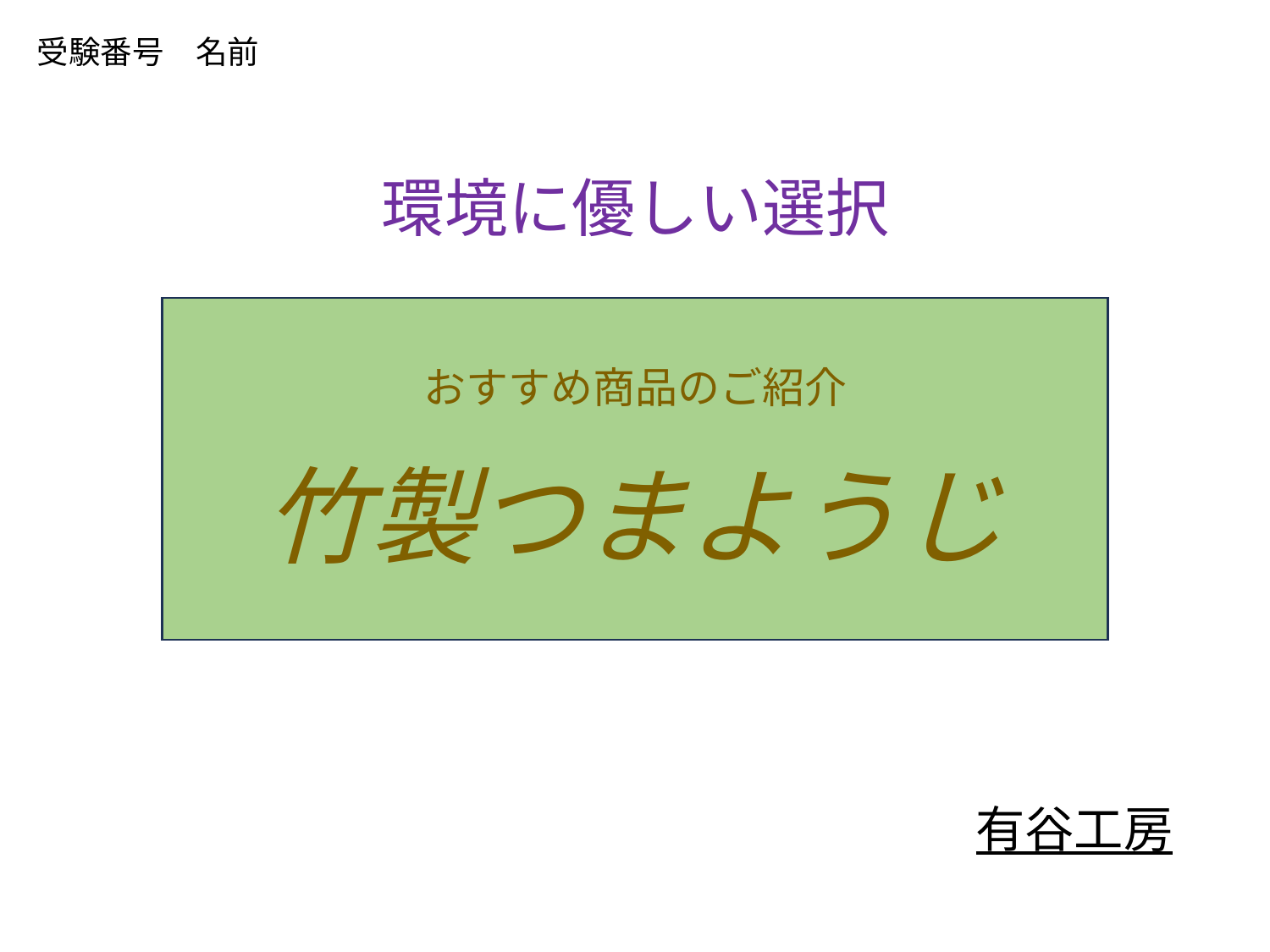

受験番号　名前
環境に優しい選択
おすすめ商品のご紹介

竹製つまようじ
有谷工房